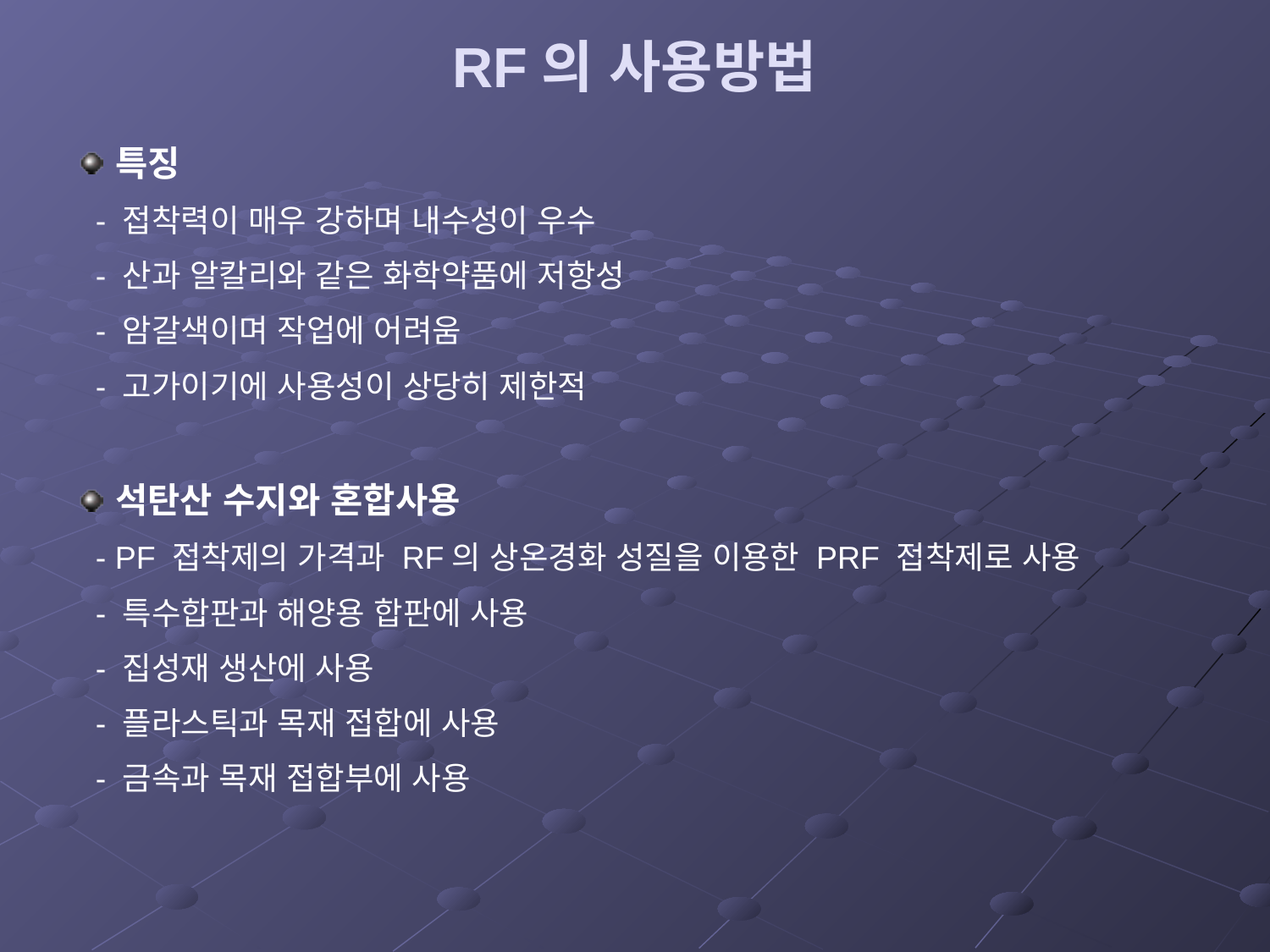

# RF의 사용방법
특징
  - 접착력이 매우 강하며 내수성이 우수
  - 산과 알칼리와 같은 화학약품에 저항성
  - 암갈색이며 작업에 어려움
  - 고가이기에 사용성이 상당히 제한적

석탄산 수지와 혼합사용
  - PF 접착제의 가격과 RF의 상온경화 성질을 이용한 PRF 접착제로 사용
  - 특수합판과 해양용 합판에 사용
  - 집성재 생산에 사용
  - 플라스틱과 목재 접합에 사용
  - 금속과 목재 접합부에 사용